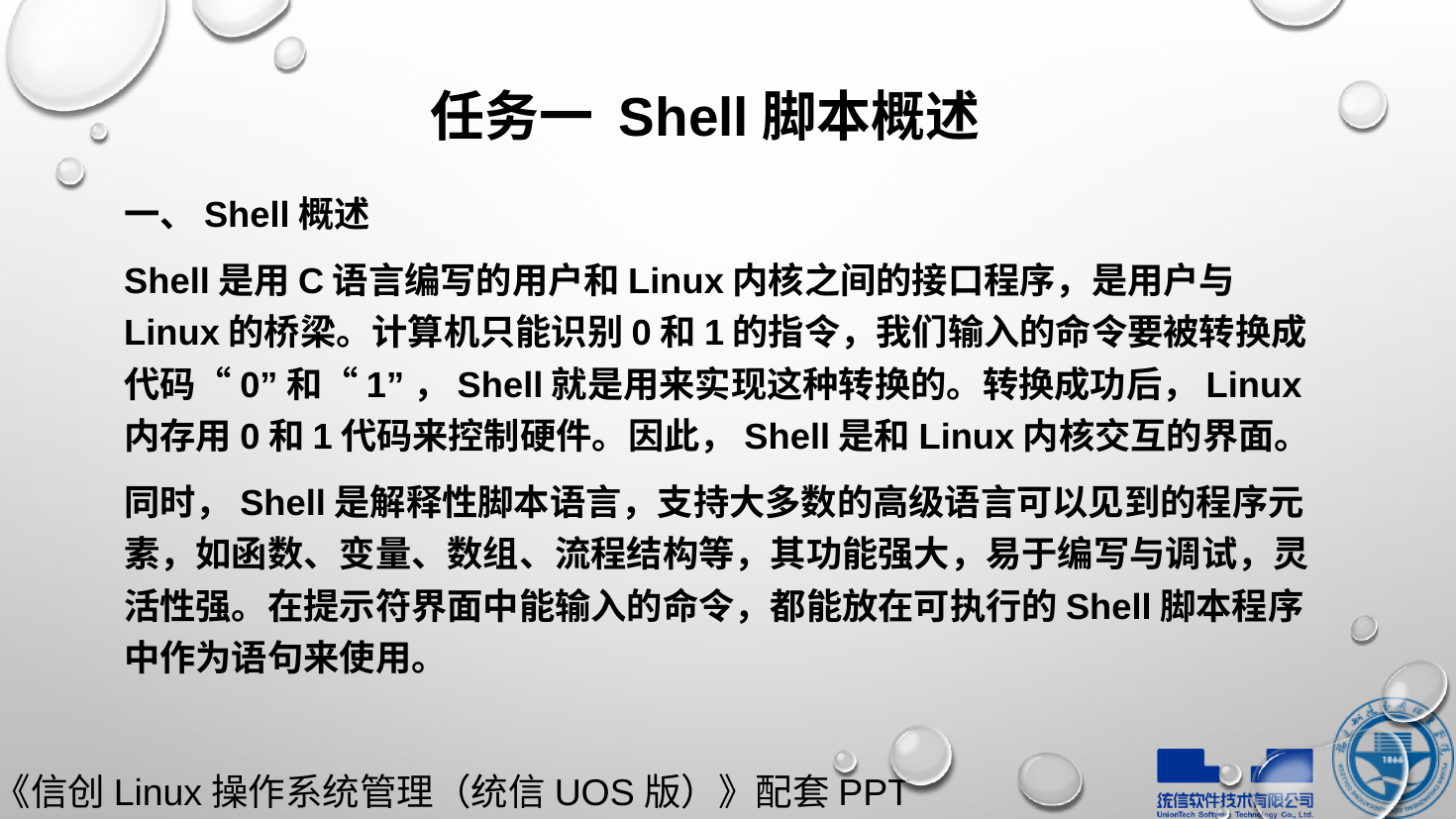

# 任务一 Shell脚本概述
一、Shell概述
Shell是用C语言编写的用户和Linux内核之间的接口程序，是用户与Linux的桥梁。计算机只能识别0和1的指令，我们输入的命令要被转换成代码“0”和“1”，Shell就是用来实现这种转换的。转换成功后，Linux内存用0和1代码来控制硬件。因此，Shell是和Linux内核交互的界面。
同时，Shell是解释性脚本语言，支持大多数的高级语言可以见到的程序元素，如函数、变量、数组、流程结构等，其功能强大，易于编写与调试，灵活性强。在提示符界面中能输入的命令，都能放在可执行的Shell脚本程序中作为语句来使用。